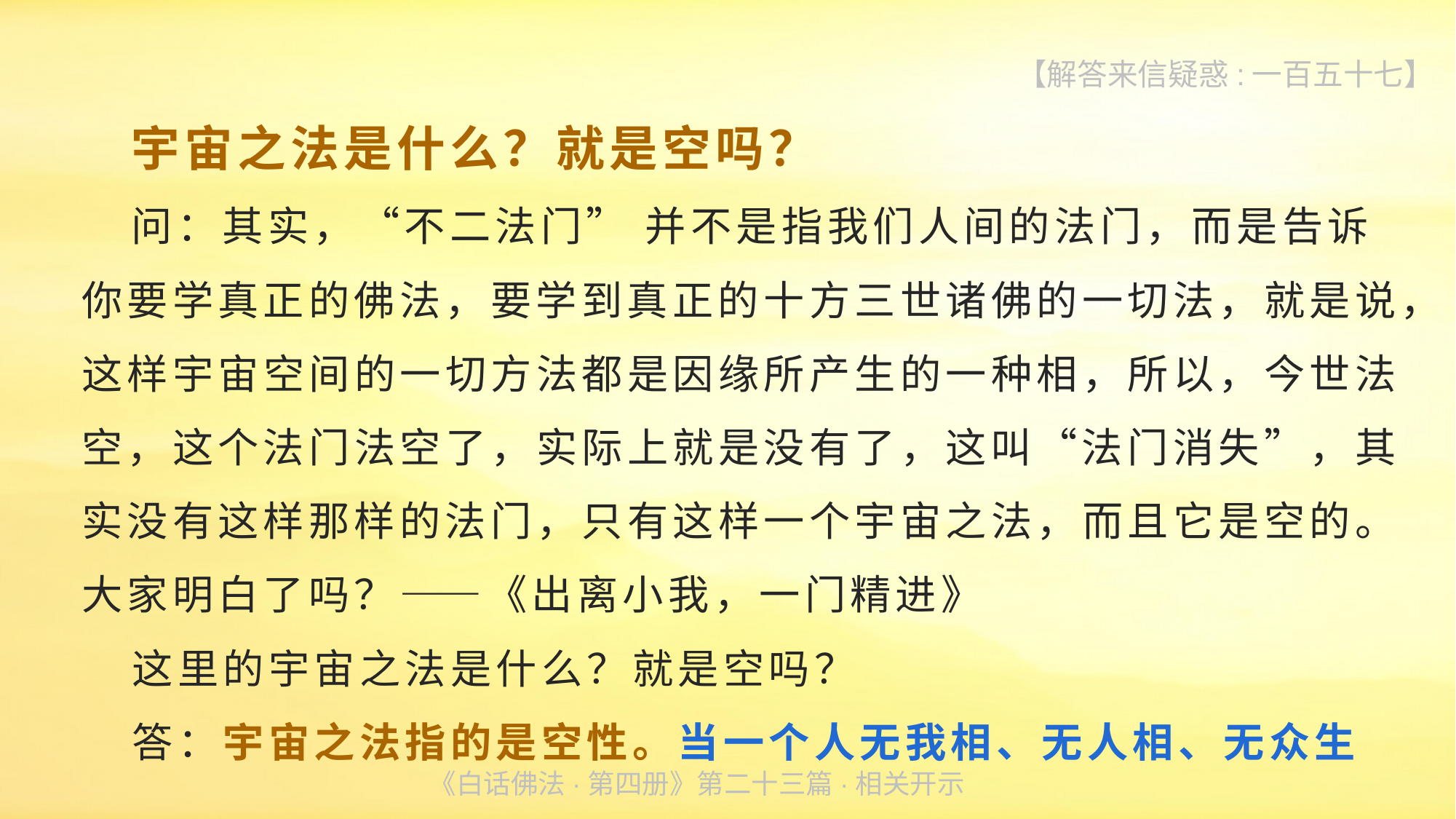

【解答来信疑惑:一百五十七】
   宇宙之法是什么？就是空吗？
   问：其实，“不二法门” 并不是指我们人间的法门，而是告诉你要学真正的佛法，要学到真正的十方三世诸佛的一切法，就是说，这样宇宙空间的一切方法都是因缘所产生的一种相，所以，今世法空，这个法门法空了，实际上就是没有了，这叫“法门消失”，其实没有这样那样的法门，只有这样一个宇宙之法，而且它是空的。大家明白了吗？——《出离小我，一门精进》
   这里的宇宙之法是什么？就是空吗？
   答：宇宙之法指的是空性。当一个人无我相、无人相、无众生
《白话佛法·第四册》第二十三篇·相关开示